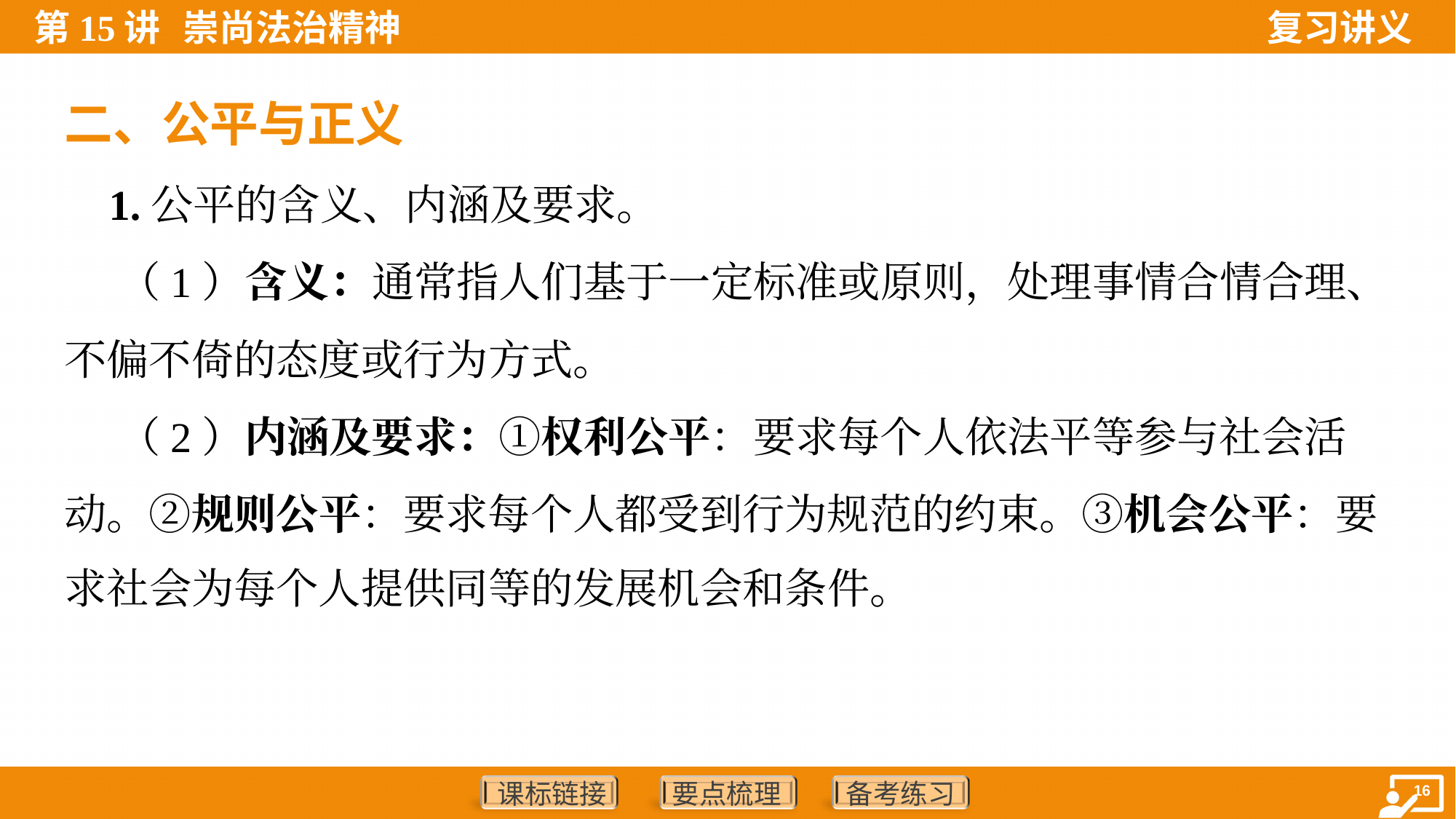

二、公平与正义
    1.公平的含义、内涵及要求。
    （1）含义：通常指人们基于一定标准或原则，处理事情合情合理、
不偏不倚的态度或行为方式。
    （2）内涵及要求：①权利公平：要求每个人依法平等参与社会活
动。②规则公平：要求每个人都受到行为规范的约束。③机会公平：要
求社会为每个人提供同等的发展机会和条件。